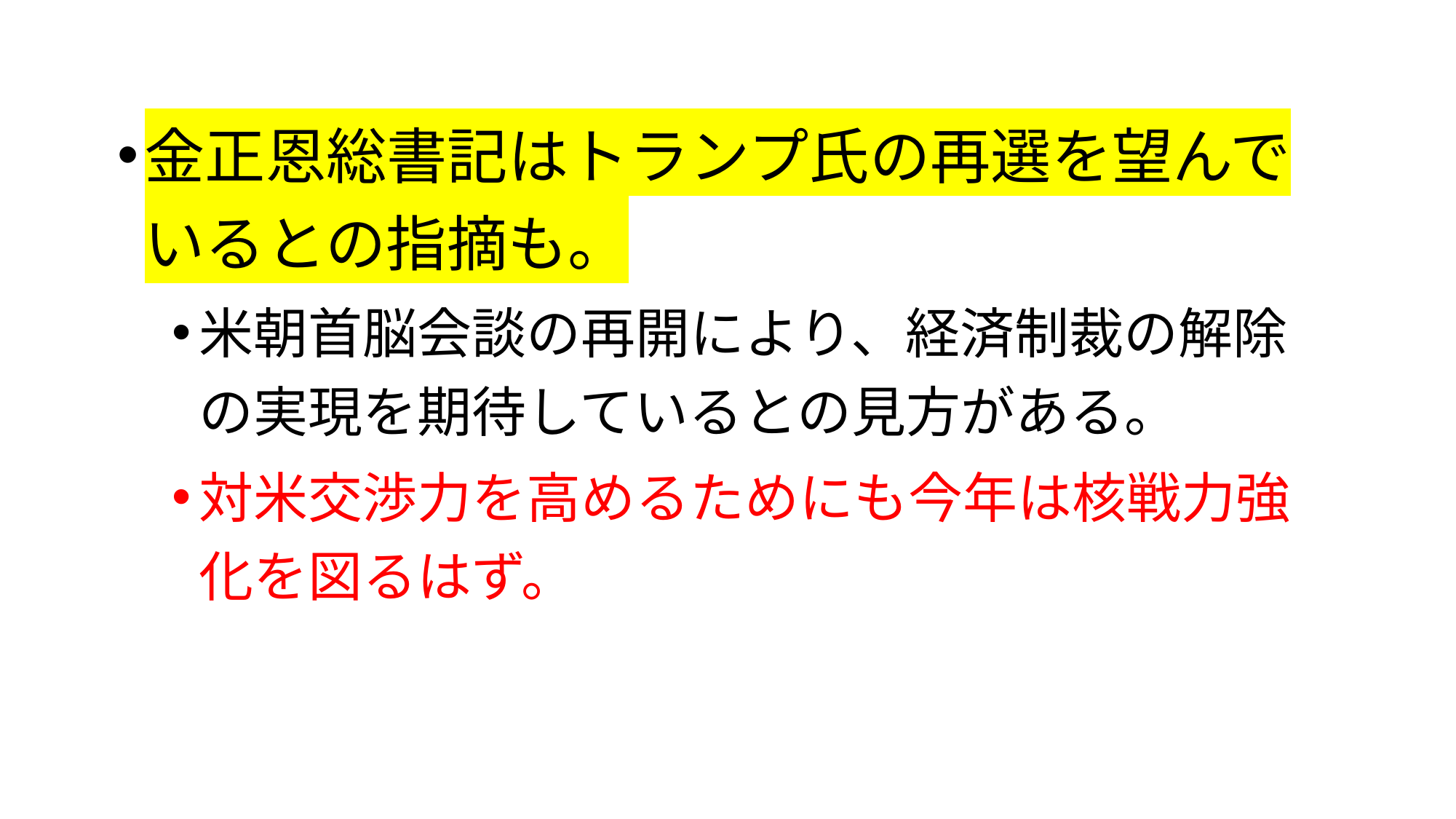

金正恩総書記はトランプ氏の再選を望んでいるとの指摘も。
米朝首脳会談の再開により、経済制裁の解除の実現を期待しているとの見方がある。
対米交渉力を高めるためにも今年は核戦力強化を図るはず。